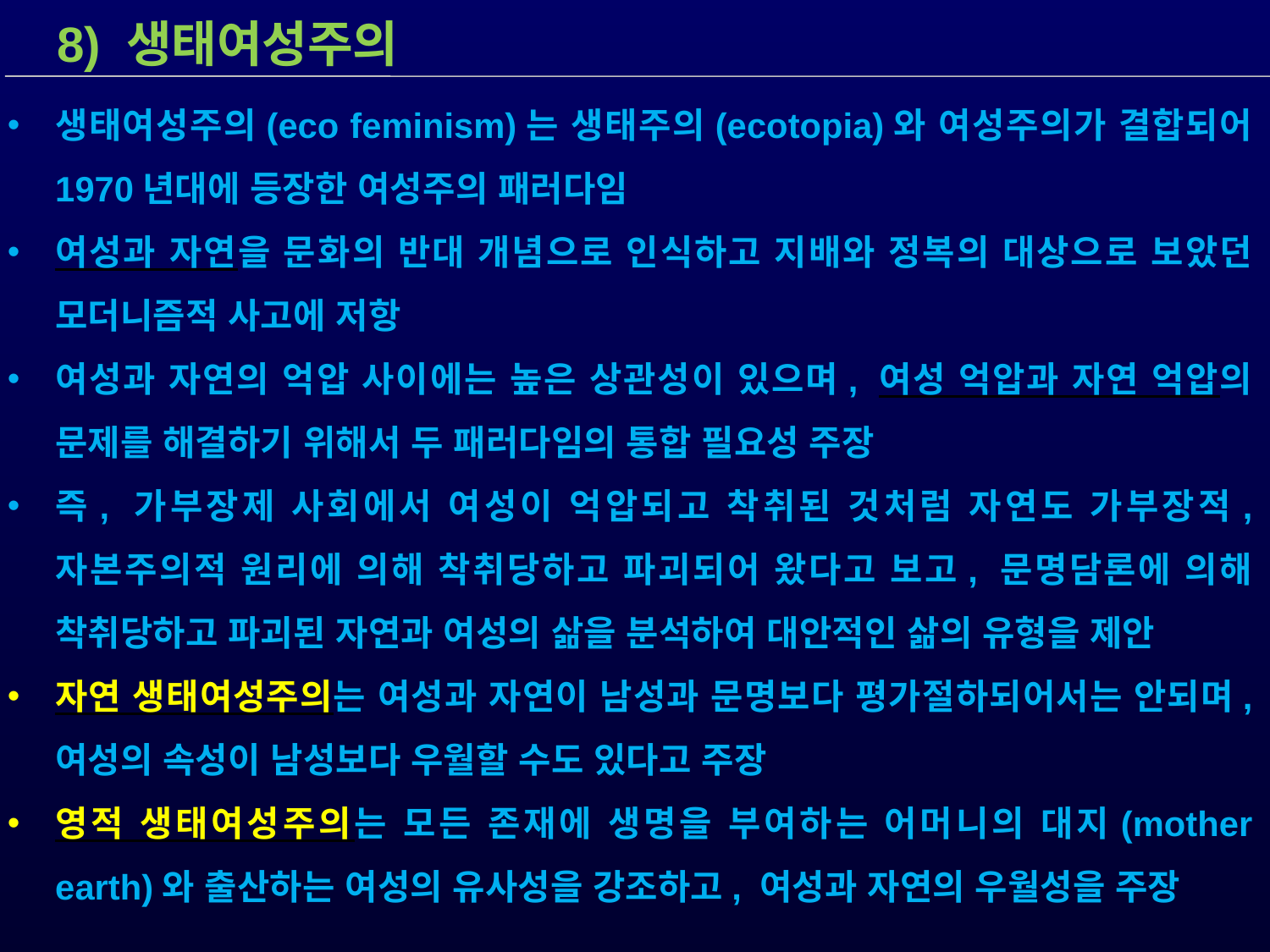

8) 생태여성주의
생태여성주의(eco feminism)는 생태주의(ecotopia)와 여성주의가 결합되어 1970년대에 등장한 여성주의 패러다임
여성과 자연을 문화의 반대 개념으로 인식하고 지배와 정복의 대상으로 보았던 모더니즘적 사고에 저항
여성과 자연의 억압 사이에는 높은 상관성이 있으며, 여성 억압과 자연 억압의 문제를 해결하기 위해서 두 패러다임의 통합 필요성 주장
즉, 가부장제 사회에서 여성이 억압되고 착취된 것처럼 자연도 가부장적, 자본주의적 원리에 의해 착취당하고 파괴되어 왔다고 보고, 문명담론에 의해 착취당하고 파괴된 자연과 여성의 삶을 분석하여 대안적인 삶의 유형을 제안
자연 생태여성주의는 여성과 자연이 남성과 문명보다 평가절하되어서는 안되며, 여성의 속성이 남성보다 우월할 수도 있다고 주장
영적 생태여성주의는 모든 존재에 생명을 부여하는 어머니의 대지(mother earth)와 출산하는 여성의 유사성을 강조하고, 여성과 자연의 우월성을 주장